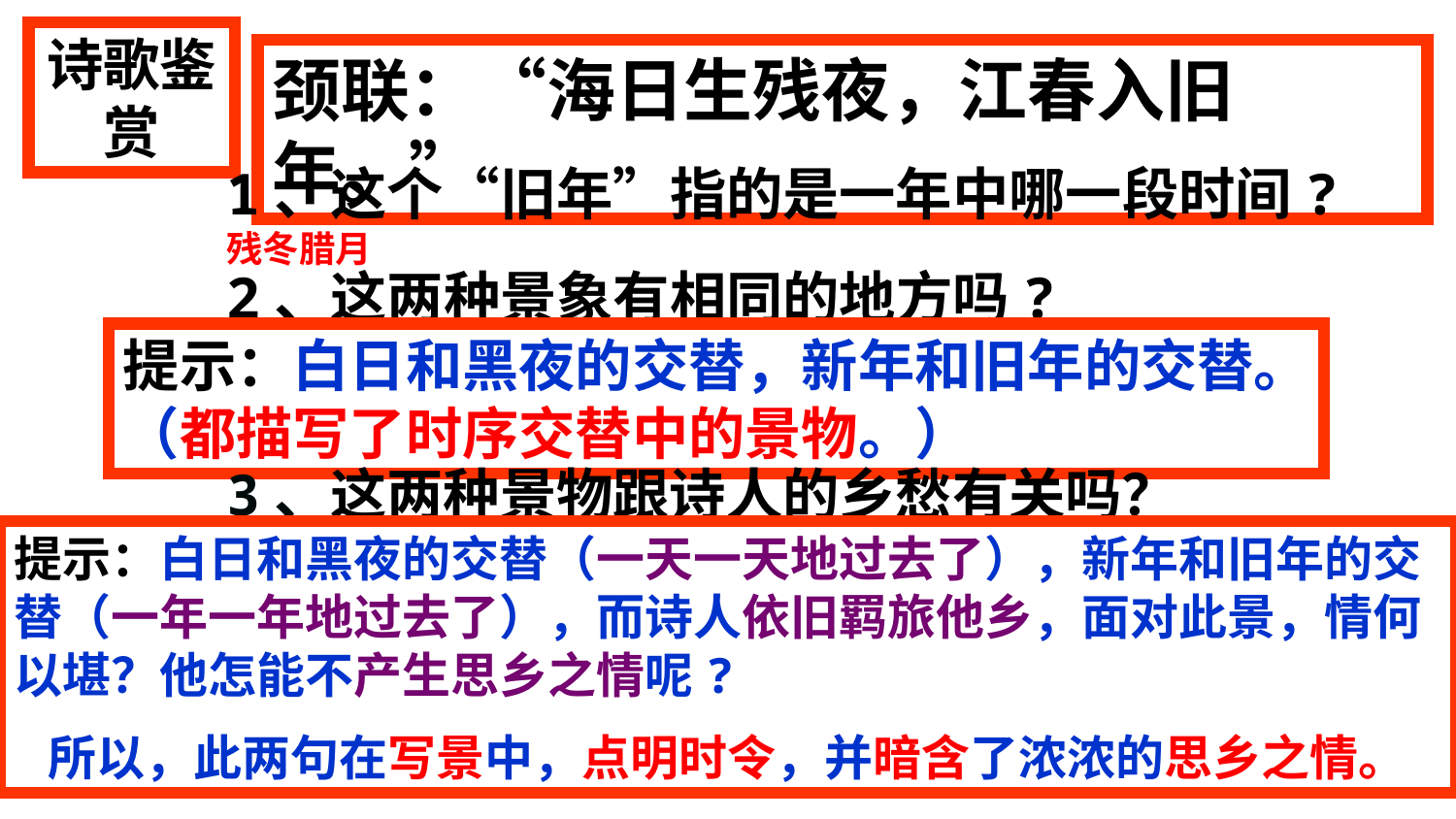

诗歌鉴赏
颈联：“海日生残夜，江春入旧年。”
1、这个“旧年”指的是一年中哪一段时间?
残冬腊月
2、这两种景象有相同的地方吗?
提示：白日和黑夜的交替，新年和旧年的交替。（都描写了时序交替中的景物。）
3、这两种景物跟诗人的乡愁有关吗？
提示：白日和黑夜的交替（一天一天地过去了），新年和旧年的交替（一年一年地过去了），而诗人依旧羁旅他乡，面对此景，情何以堪？他怎能不产生思乡之情呢?
  所以，此两句在写景中，点明时令，并暗含了浓浓的思乡之情。